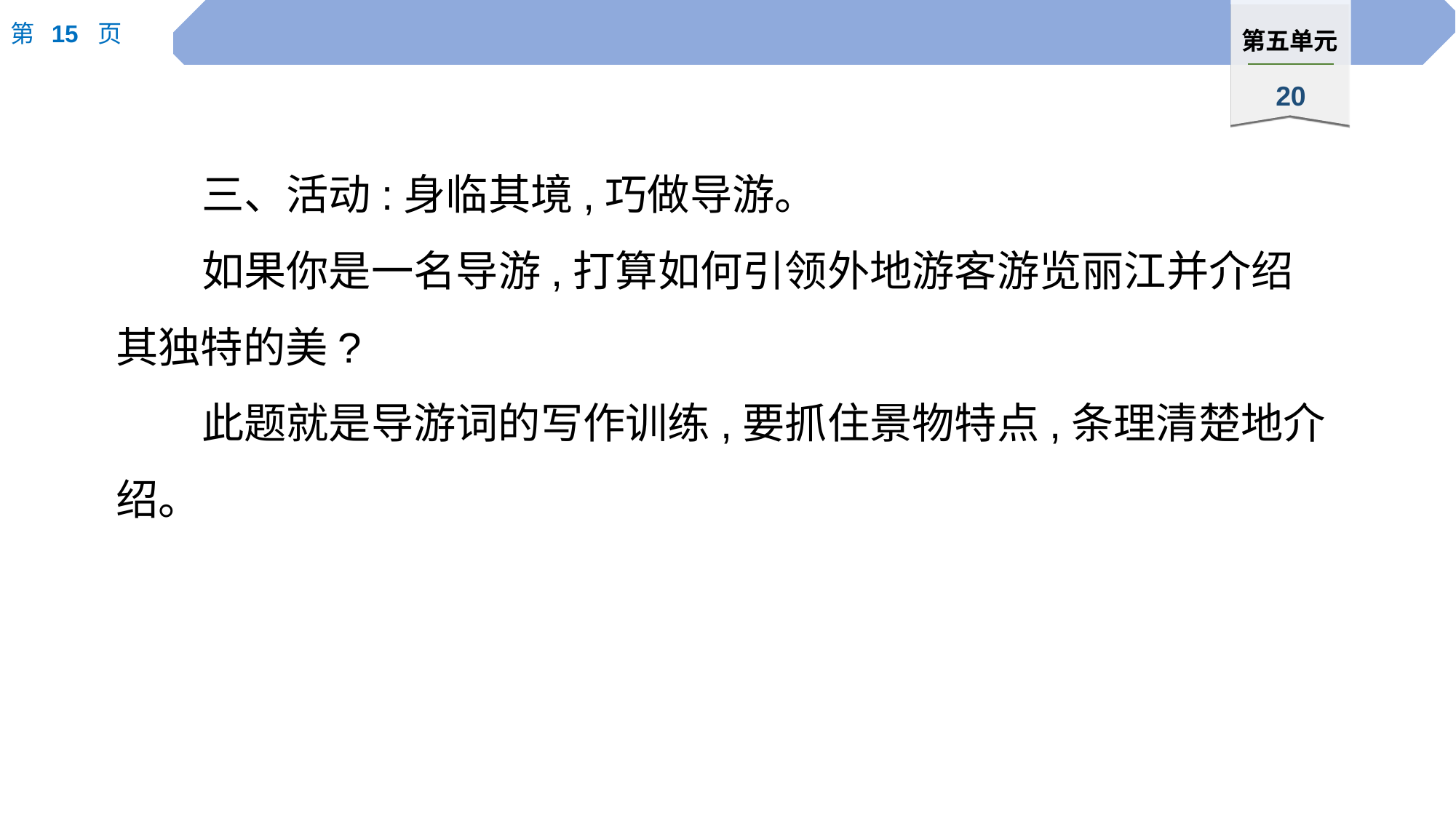

三、活动:身临其境,巧做导游。
如果你是一名导游,打算如何引领外地游客游览丽江并介绍其独特的美?
此题就是导游词的写作训练,要抓住景物特点,条理清楚地介绍。